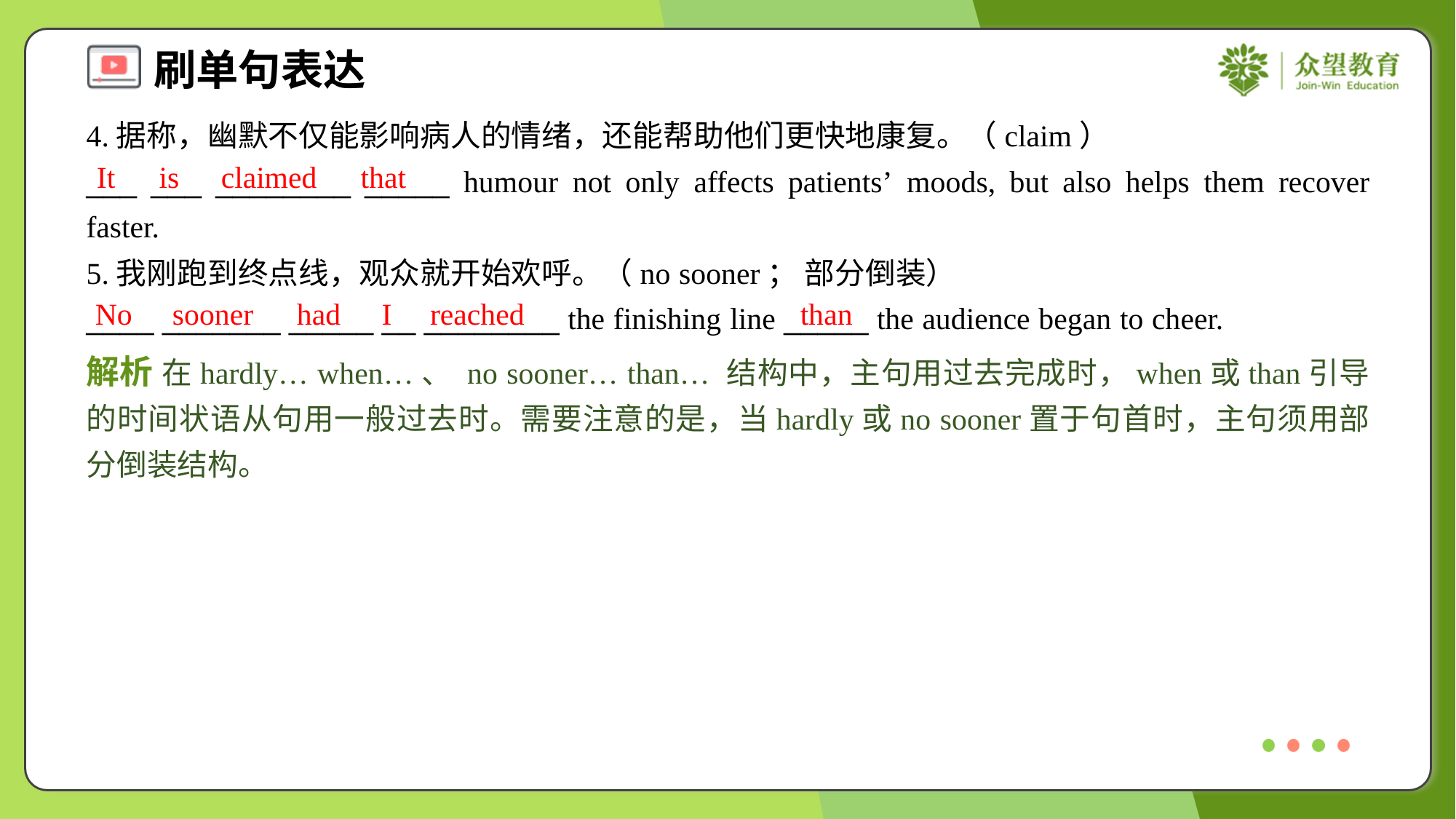

4.据称，幽默不仅能影响病人的情绪，还能帮助他们更快地康复。（claim）
___ ___ ________ _____ humour not only affects patients’ moods, but also helps them recover faster.
It
is
claimed
that
5.我刚跑到终点线，观众就开始欢呼。（no sooner； 部分倒装）
____ _______ _____ __ ________ the finishing line _____ the audience began to cheer.
No
sooner
had
I
reached
than
解析 在hardly… when…、 no sooner… than… 结构中，主句用过去完成时，when或than引导的时间状语从句用一般过去时。需要注意的是，当hardly或no sooner置于句首时，主句须用部分倒装结构。